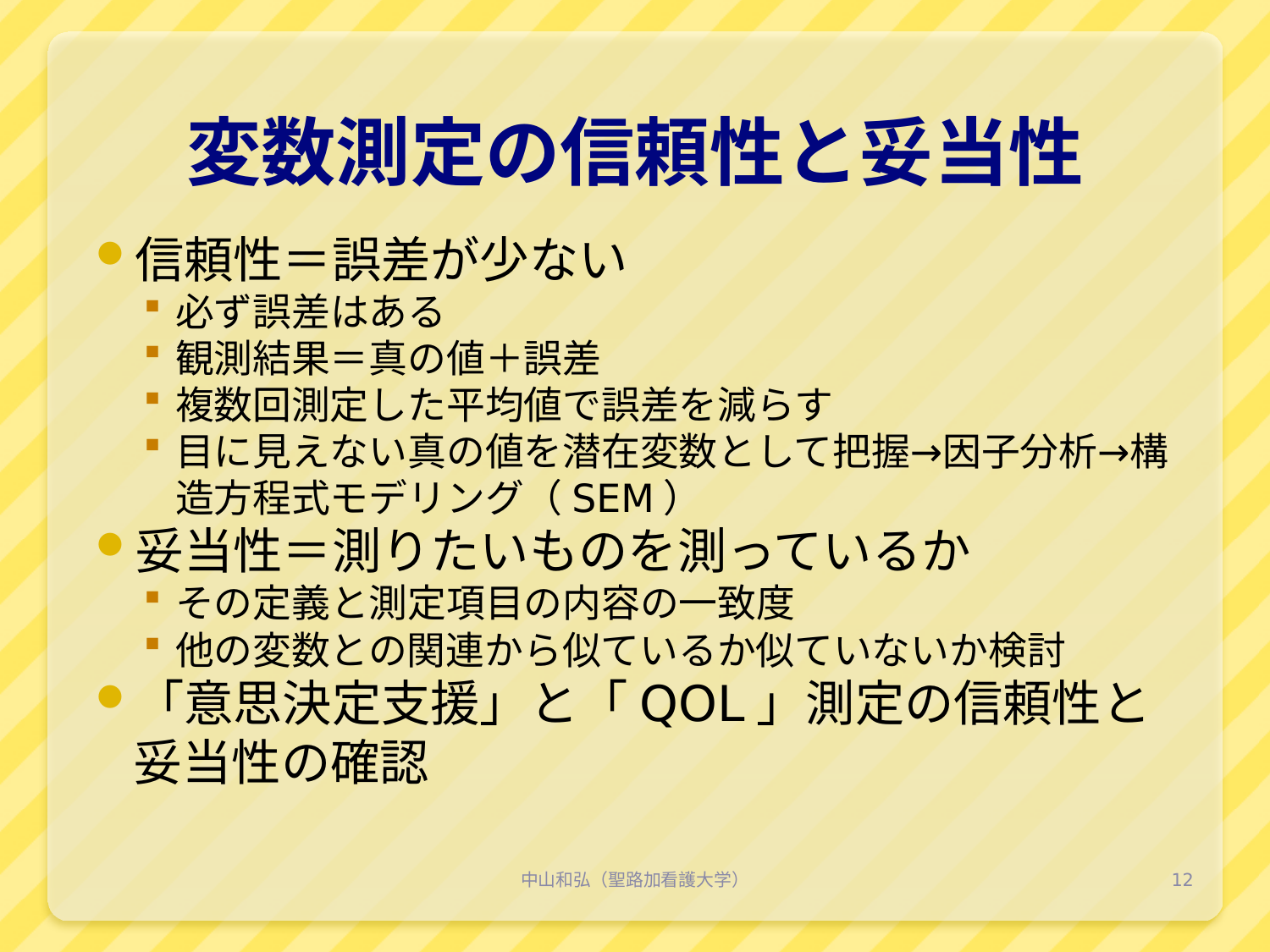

# 変数測定の信頼性と妥当性
信頼性＝誤差が少ない
必ず誤差はある
観測結果＝真の値＋誤差
複数回測定した平均値で誤差を減らす
目に見えない真の値を潜在変数として把握→因子分析→構造方程式モデリング（SEM）
妥当性＝測りたいものを測っているか
その定義と測定項目の内容の一致度
他の変数との関連から似ているか似ていないか検討
「意思決定支援」と「QOL」測定の信頼性と妥当性の確認

中山和弘（聖路加看護大学）
12